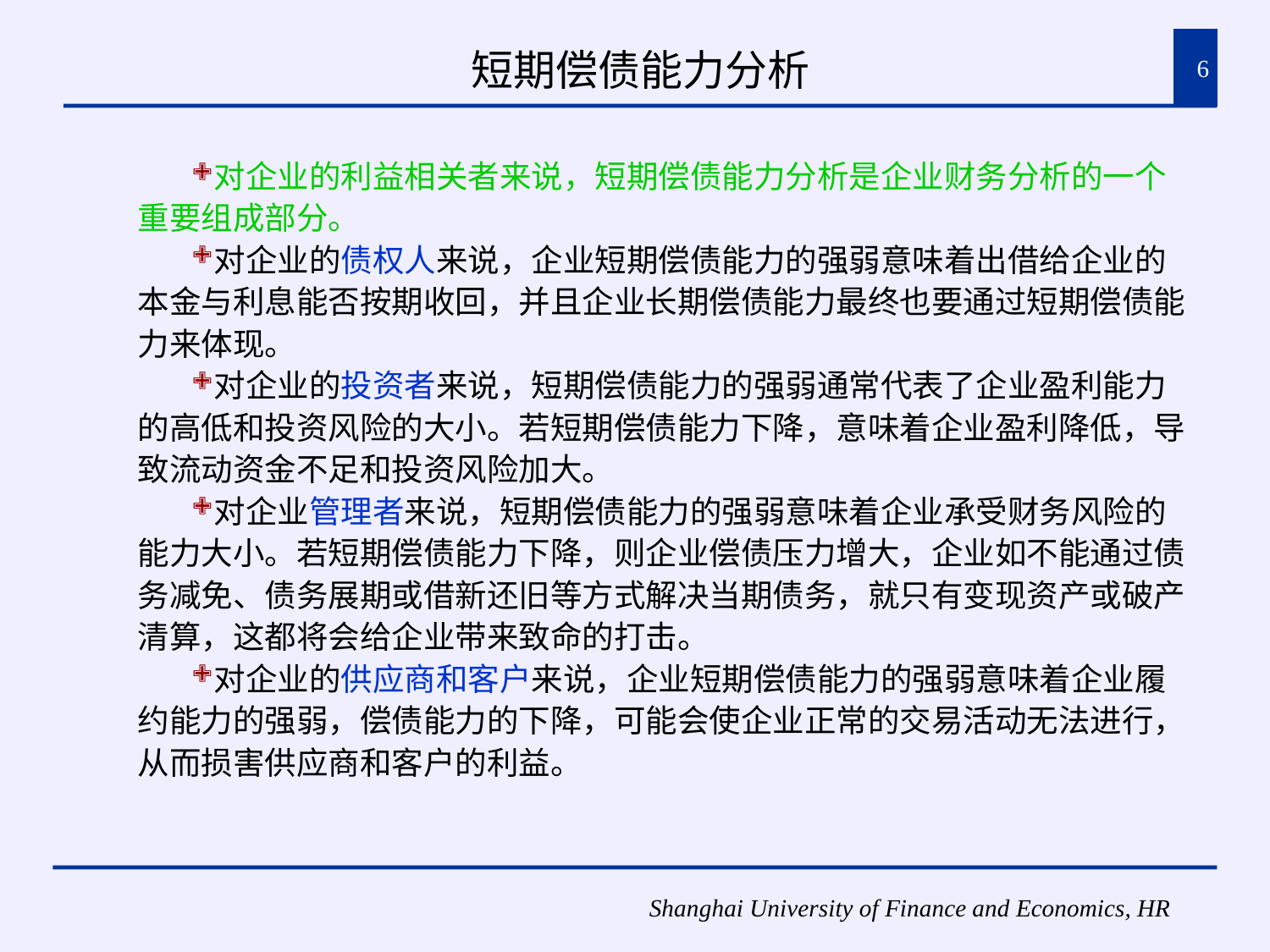

# 短期偿债能力分析
6
对企业的利益相关者来说，短期偿债能力分析是企业财务分析的一个重要组成部分。
对企业的债权人来说，企业短期偿债能力的强弱意味着出借给企业的本金与利息能否按期收回，并且企业长期偿债能力最终也要通过短期偿债能力来体现。
对企业的投资者来说，短期偿债能力的强弱通常代表了企业盈利能力的高低和投资风险的大小。若短期偿债能力下降，意味着企业盈利降低，导致流动资金不足和投资风险加大。
对企业管理者来说，短期偿债能力的强弱意味着企业承受财务风险的能力大小。若短期偿债能力下降，则企业偿债压力增大，企业如不能通过债务减免、债务展期或借新还旧等方式解决当期债务，就只有变现资产或破产清算，这都将会给企业带来致命的打击。
对企业的供应商和客户来说，企业短期偿债能力的强弱意味着企业履约能力的强弱，偿债能力的下降，可能会使企业正常的交易活动无法进行，从而损害供应商和客户的利益。